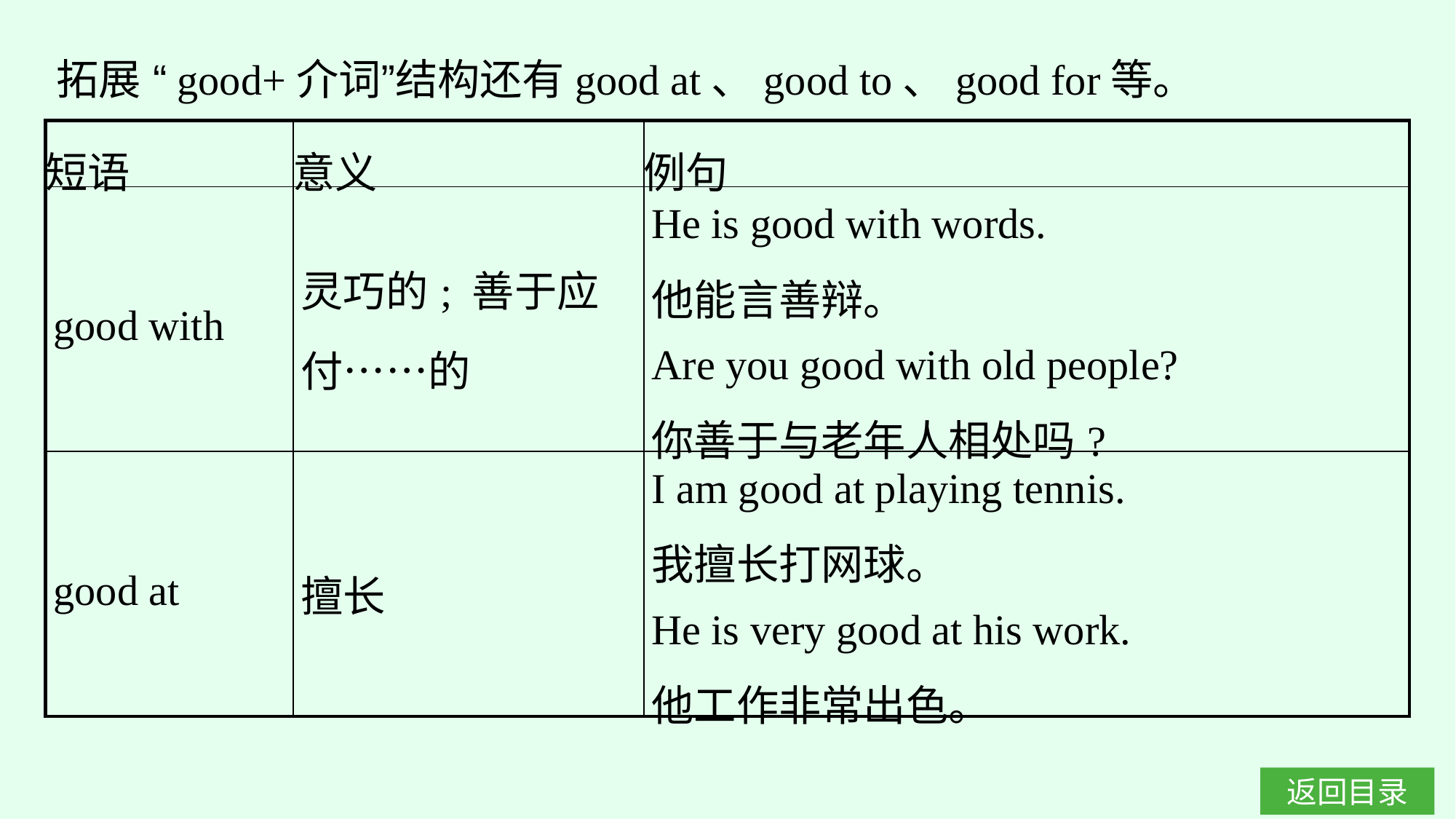

拓展 “good+介词”结构还有good at、good to、good for等。
| 短语 | 意义 | 例句 |
| --- | --- | --- |
| good with | 灵巧的; 善于应付……的 | He is good with words. 他能言善辩。 Are you good with old people? 你善于与老年人相处吗? |
| good at | 擅长 | I am good at playing tennis. 我擅长打网球。 He is very good at his work. 他工作非常出色。 |